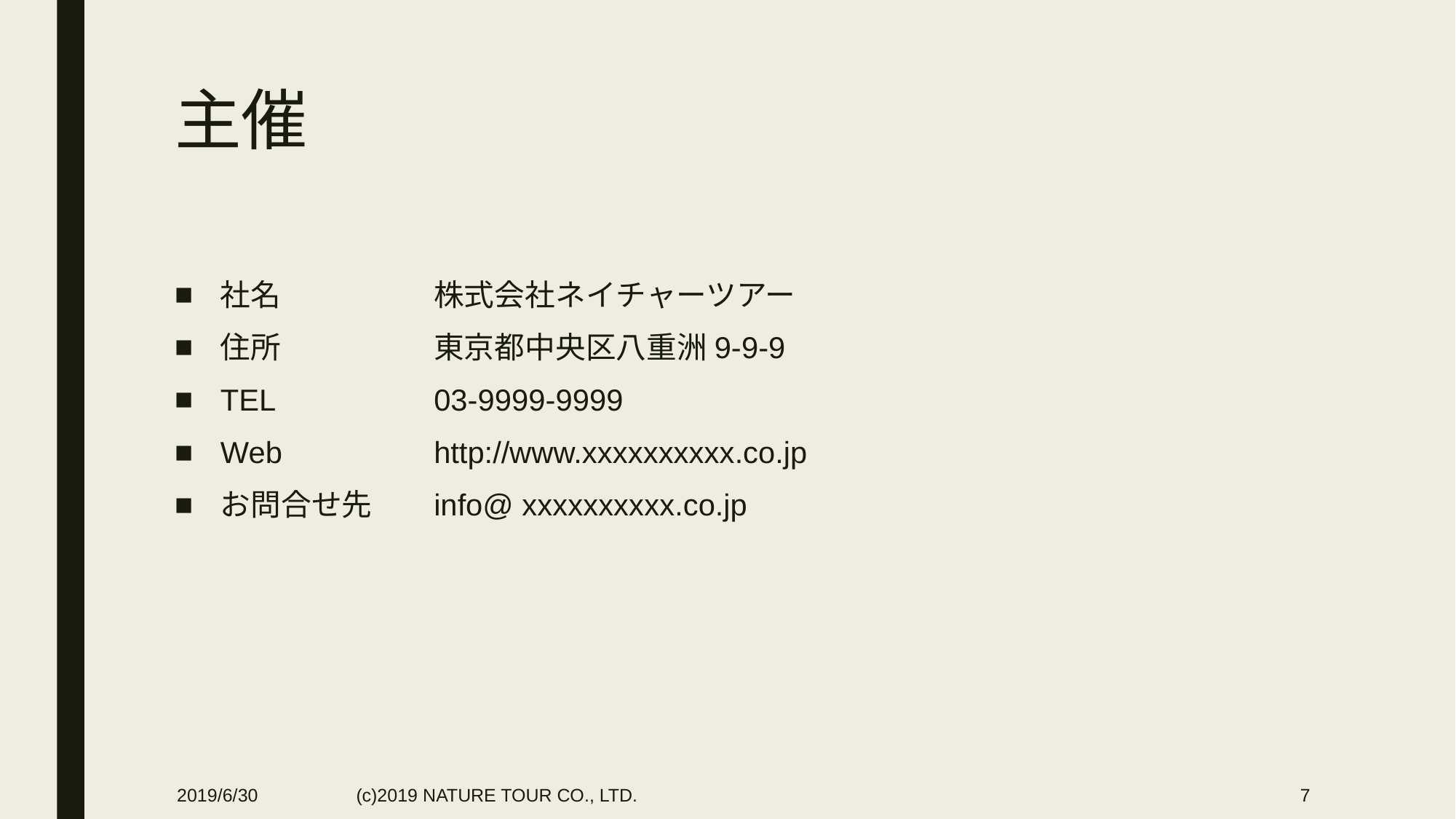

# 主催
社名	株式会社ネイチャーツアー
住所	東京都中央区八重洲9-9-9
TEL	03-9999-9999
Web	http://www.xxxxxxxxxx.co.jp
お問合せ先	info@ xxxxxxxxxx.co.jp
2019/6/30
(c)2019 NATURE TOUR CO., LTD.
7